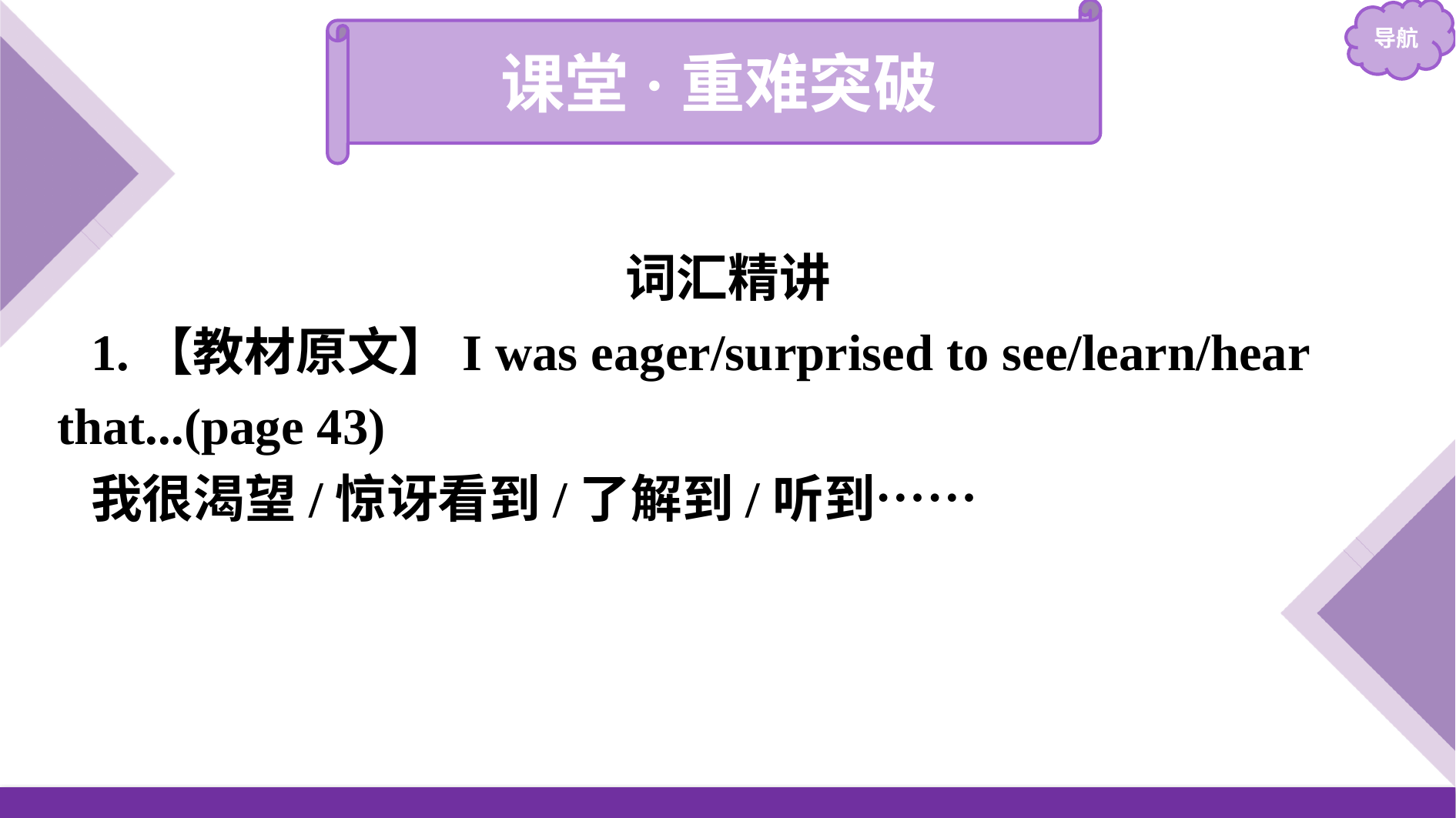

课堂·重难突破
词汇精讲
1.【教材原文】I was eager/surprised to see/learn/hear that...(page 43)
我很渴望/惊讶看到/了解到/听到……